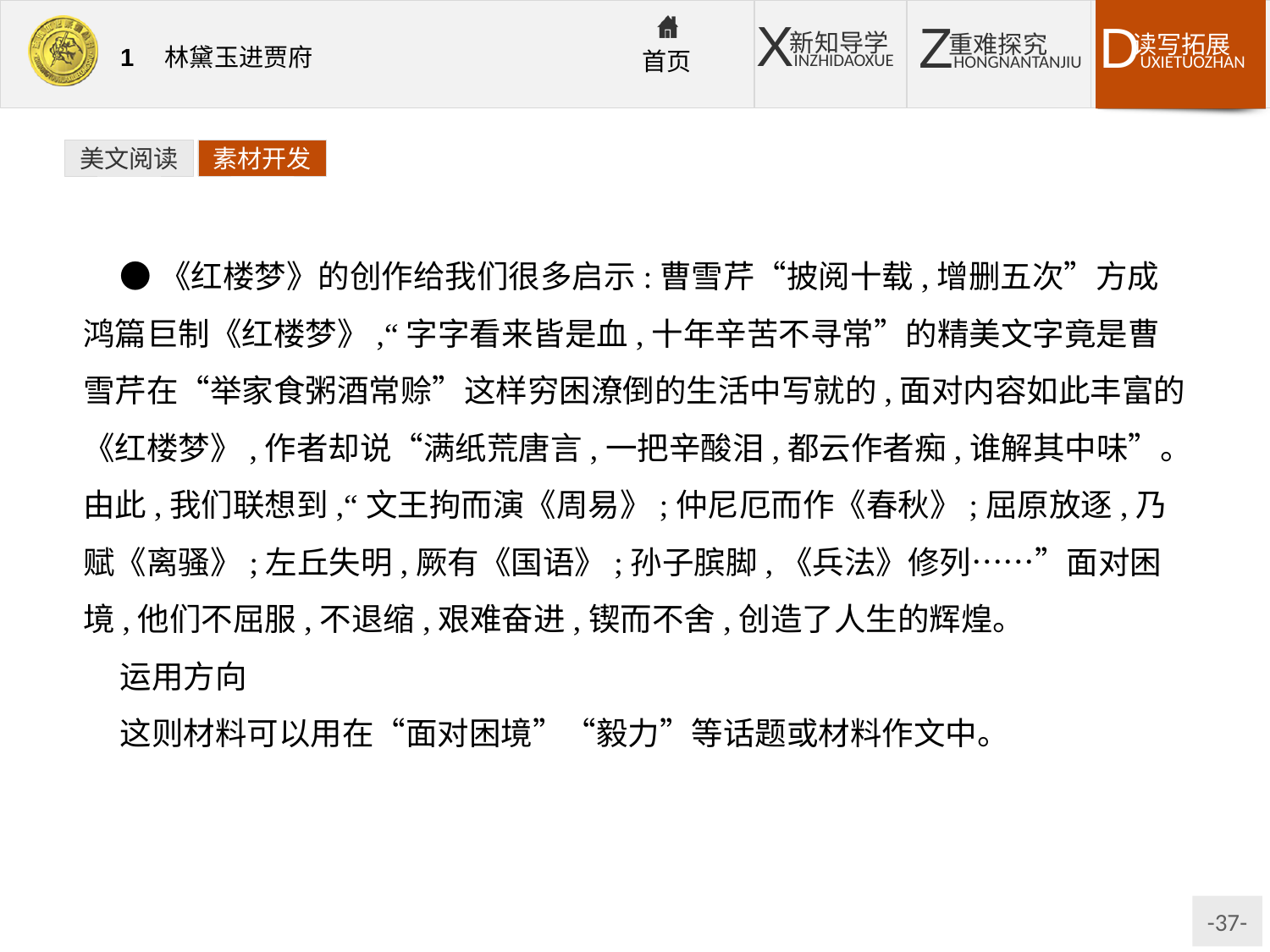

美文阅读
素材开发
●《红楼梦》的创作给我们很多启示:曹雪芹“披阅十载,增删五次”方成鸿篇巨制《红楼梦》,“字字看来皆是血,十年辛苦不寻常”的精美文字竟是曹雪芹在“举家食粥酒常赊”这样穷困潦倒的生活中写就的,面对内容如此丰富的《红楼梦》,作者却说“满纸荒唐言,一把辛酸泪,都云作者痴,谁解其中味”。由此,我们联想到,“文王拘而演《周易》;仲尼厄而作《春秋》;屈原放逐,乃赋《离骚》;左丘失明,厥有《国语》;孙子膑脚,《兵法》修列……”面对困境,他们不屈服,不退缩,艰难奋进,锲而不舍,创造了人生的辉煌。
运用方向
这则材料可以用在“面对困境”“毅力”等话题或材料作文中。